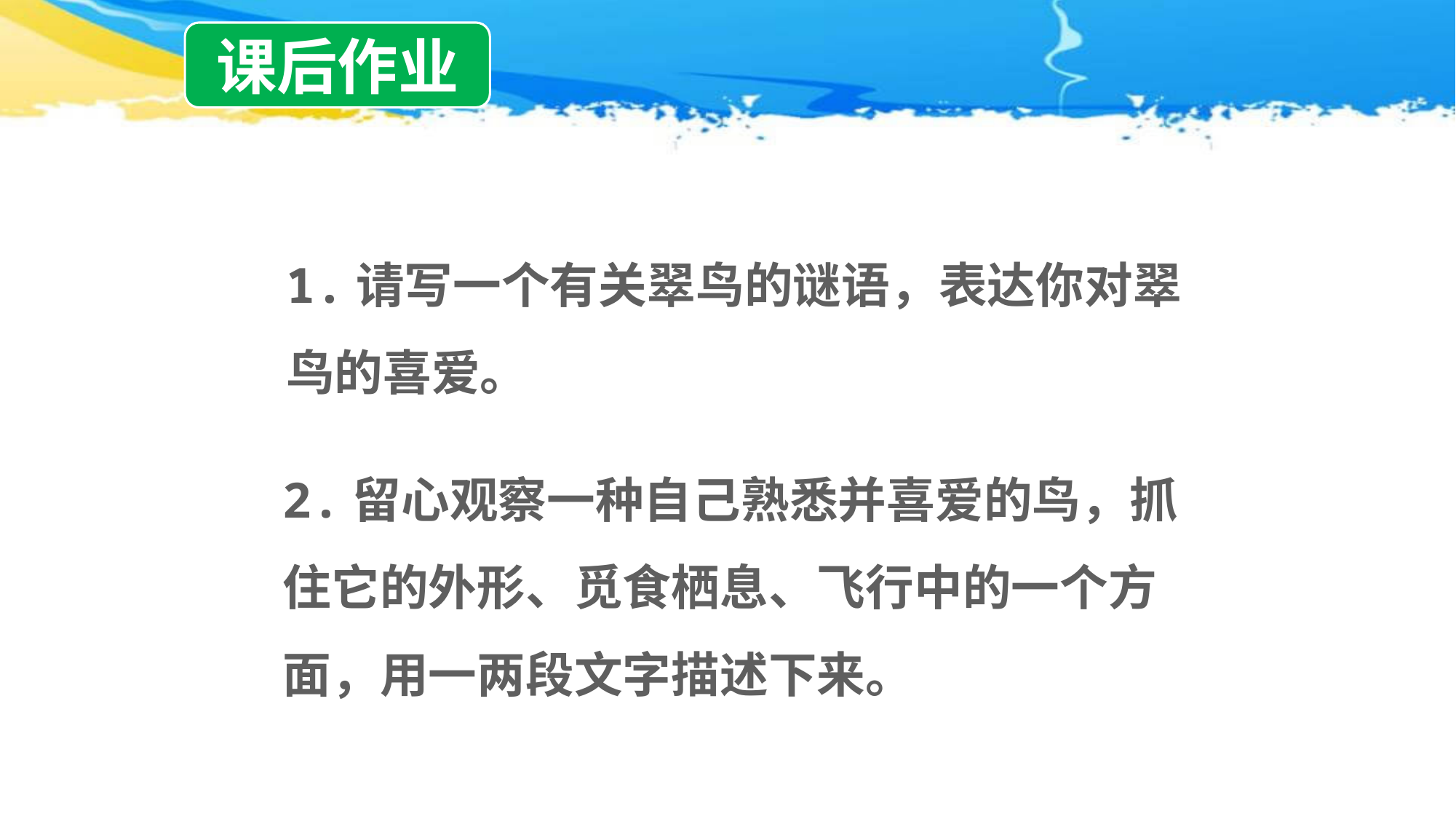

课后作业
1.请写一个有关翠鸟的谜语，表达你对翠鸟的喜爱。
2.留心观察一种自己熟悉并喜爱的鸟，抓住它的外形、觅食栖息、飞行中的一个方面，用一两段文字描述下来。